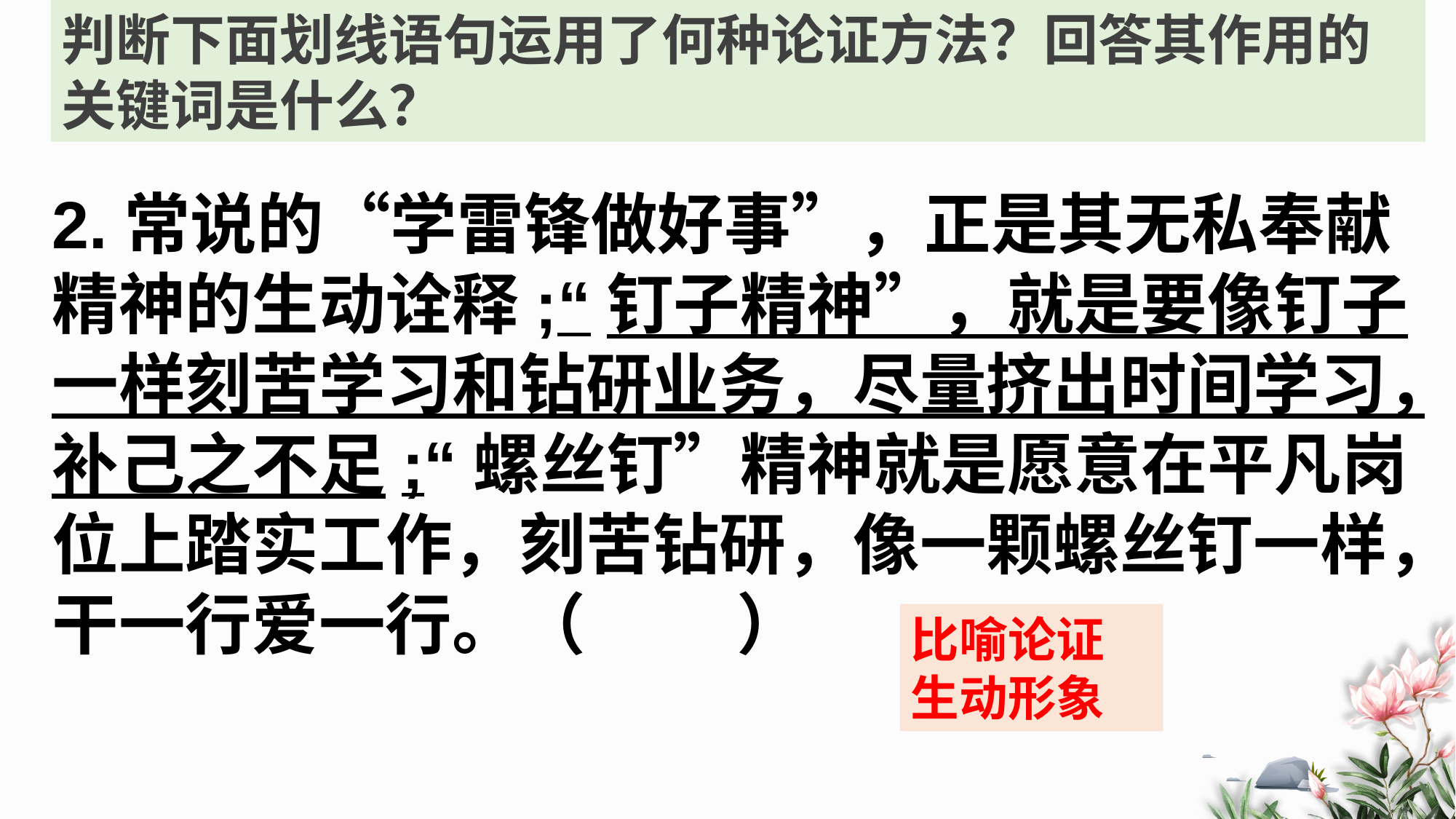

判断下面划线语句运用了何种论证方法？回答其作用的关键词是什么？
2.常说的“学雷锋做好事”，正是其无私奉献精神的生动诠释;“钉子精神”，就是要像钉子一样刻苦学习和钻研业务，尽量挤出时间学习，补己之不足;“螺丝钉”精神就是愿意在平凡岗位上踏实工作，刻苦钻研，像一颗螺丝钉一样，干一行爱一行。（          ）
比喻论证  生动形象